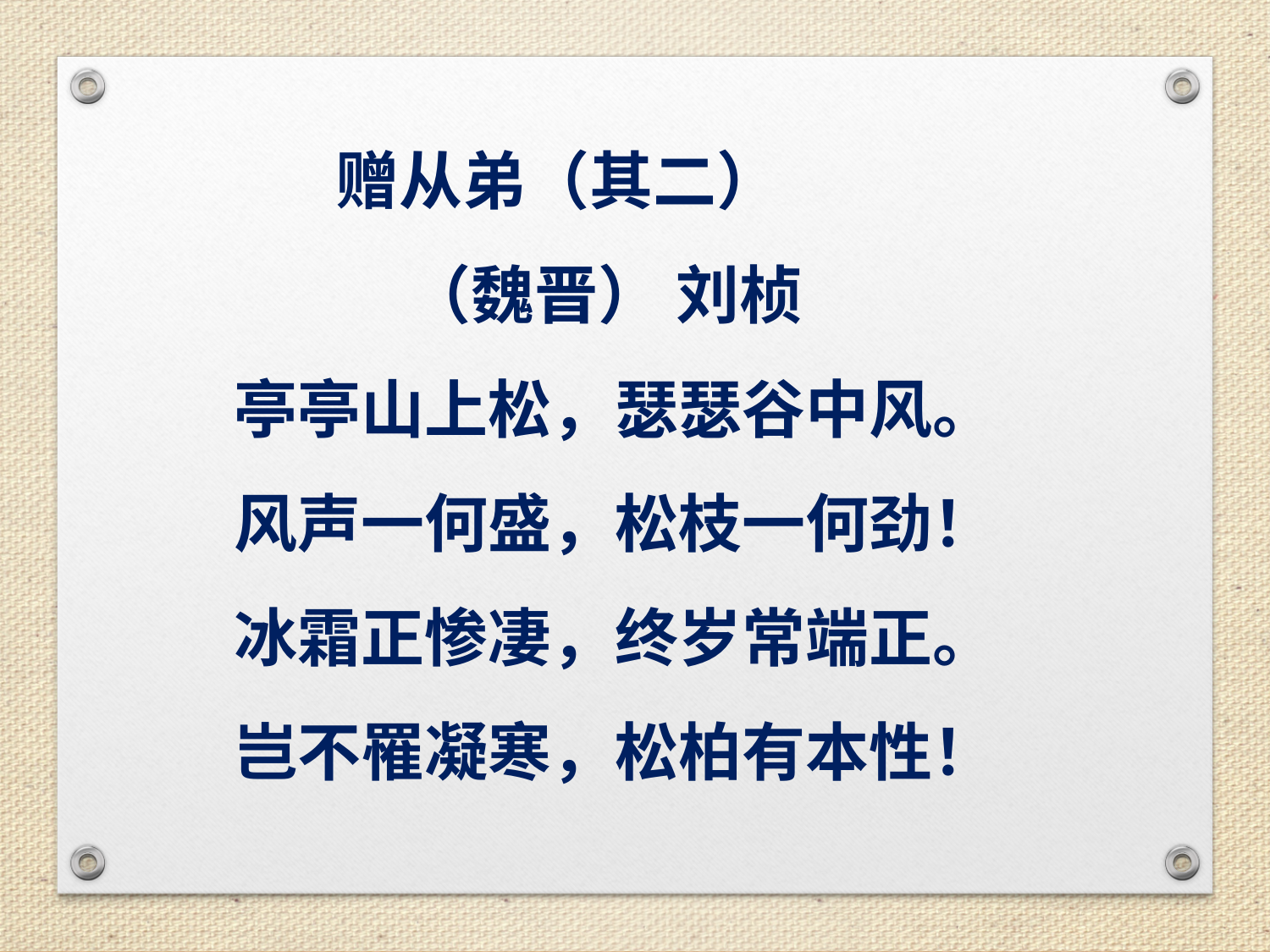

赠从弟（其二）
           （魏晋） 刘桢
亭亭山上松，瑟瑟谷中风。
风声一何盛，松枝一何劲！
冰霜正惨凄，终岁常端正。
岂不罹凝寒，松柏有本性！